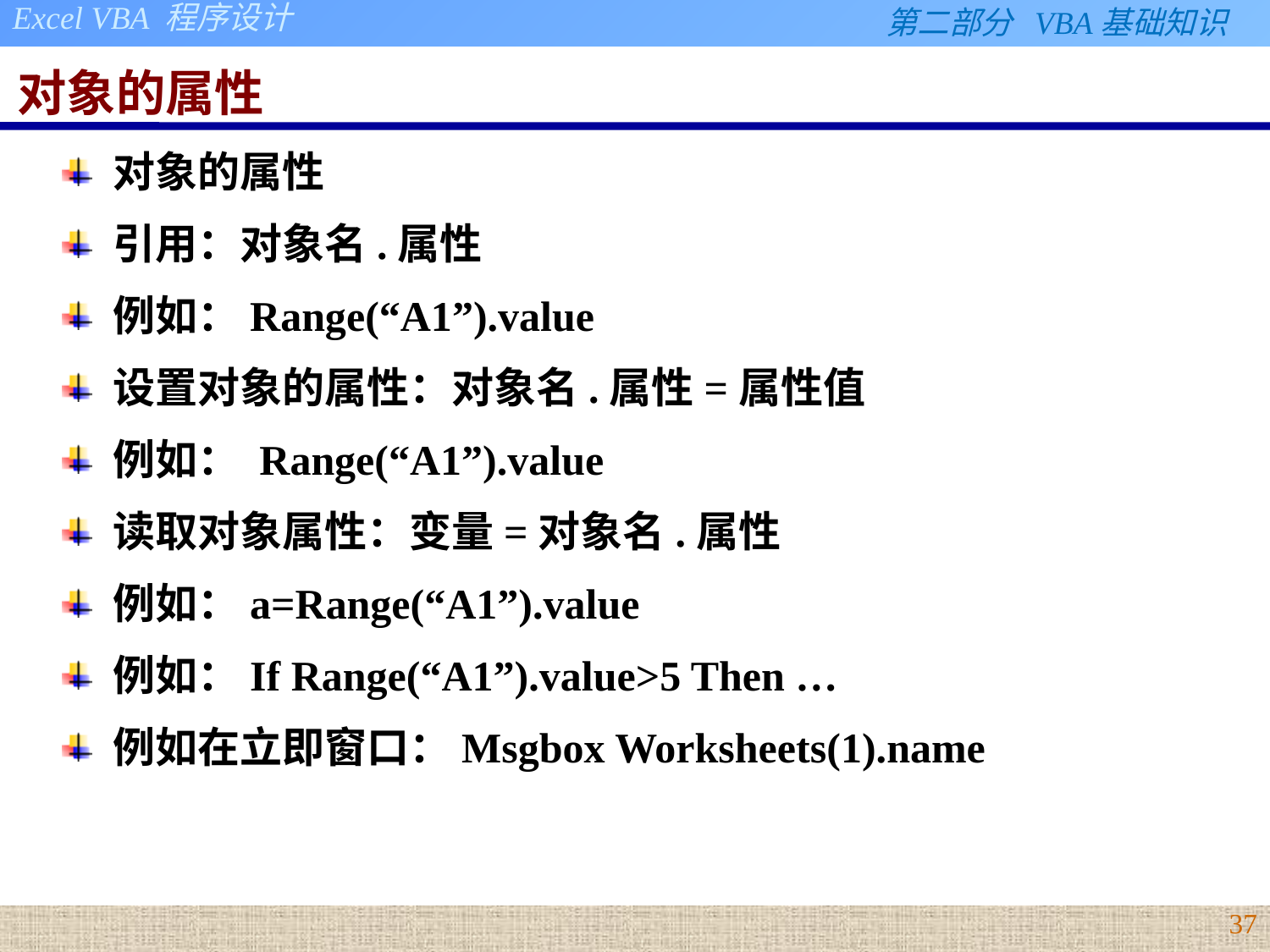

# 对象的属性
对象的属性
引用：对象名.属性
例如：Range(“A1”).value
设置对象的属性：对象名.属性=属性值
例如： Range(“A1”).value
读取对象属性：变量=对象名.属性
例如：a=Range(“A1”).value
例如：If Range(“A1”).value>5 Then …
例如在立即窗口：Msgbox Worksheets(1).name